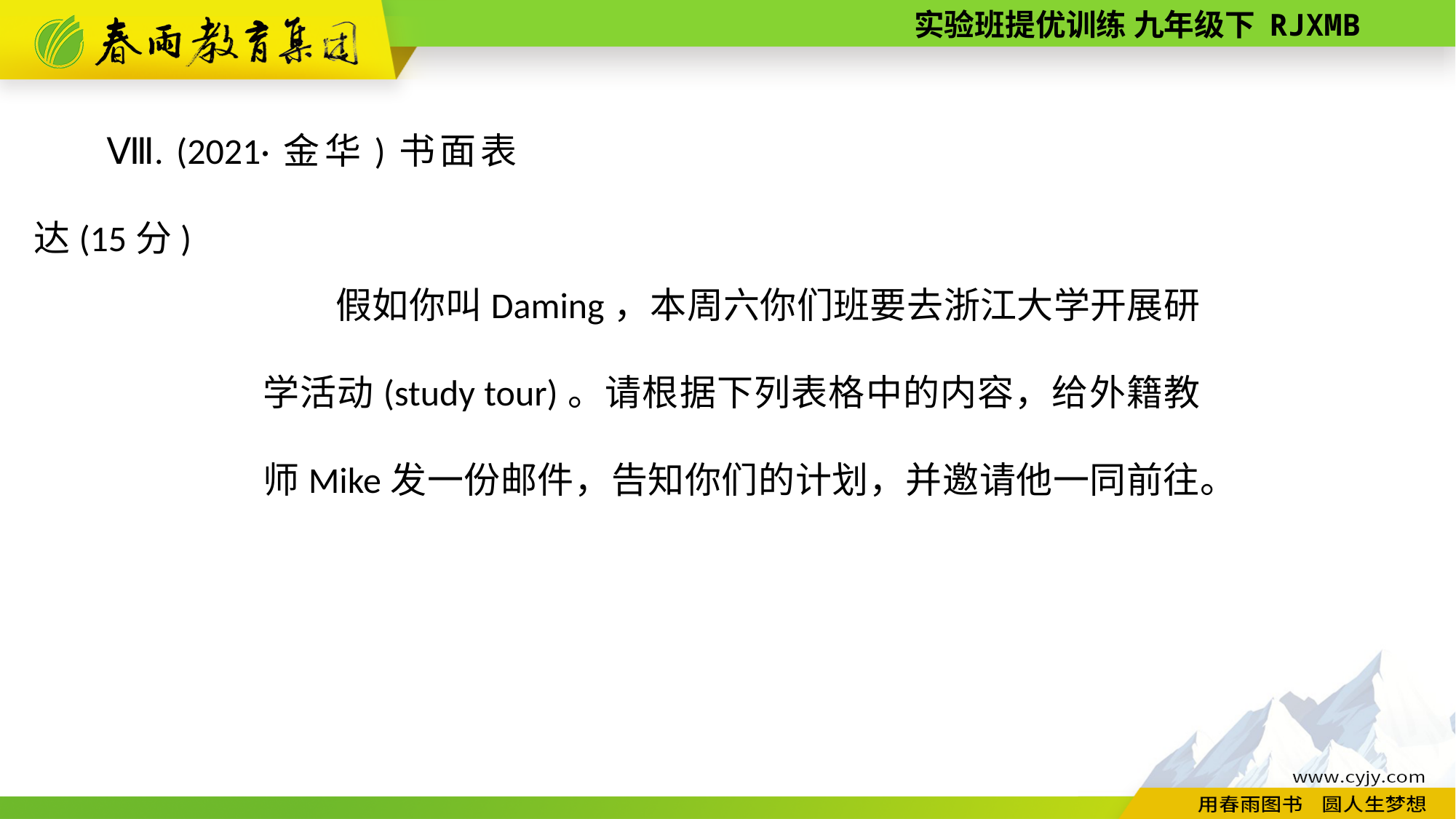

Ⅷ. (2021·金华)书面表达(15分)
假如你叫Daming，本周六你们班要去浙江大学开展研学活动(study tour)。请根据下列表格中的内容，给外籍教师Mike发一份邮件，告知你们的计划，并邀请他一同前往。